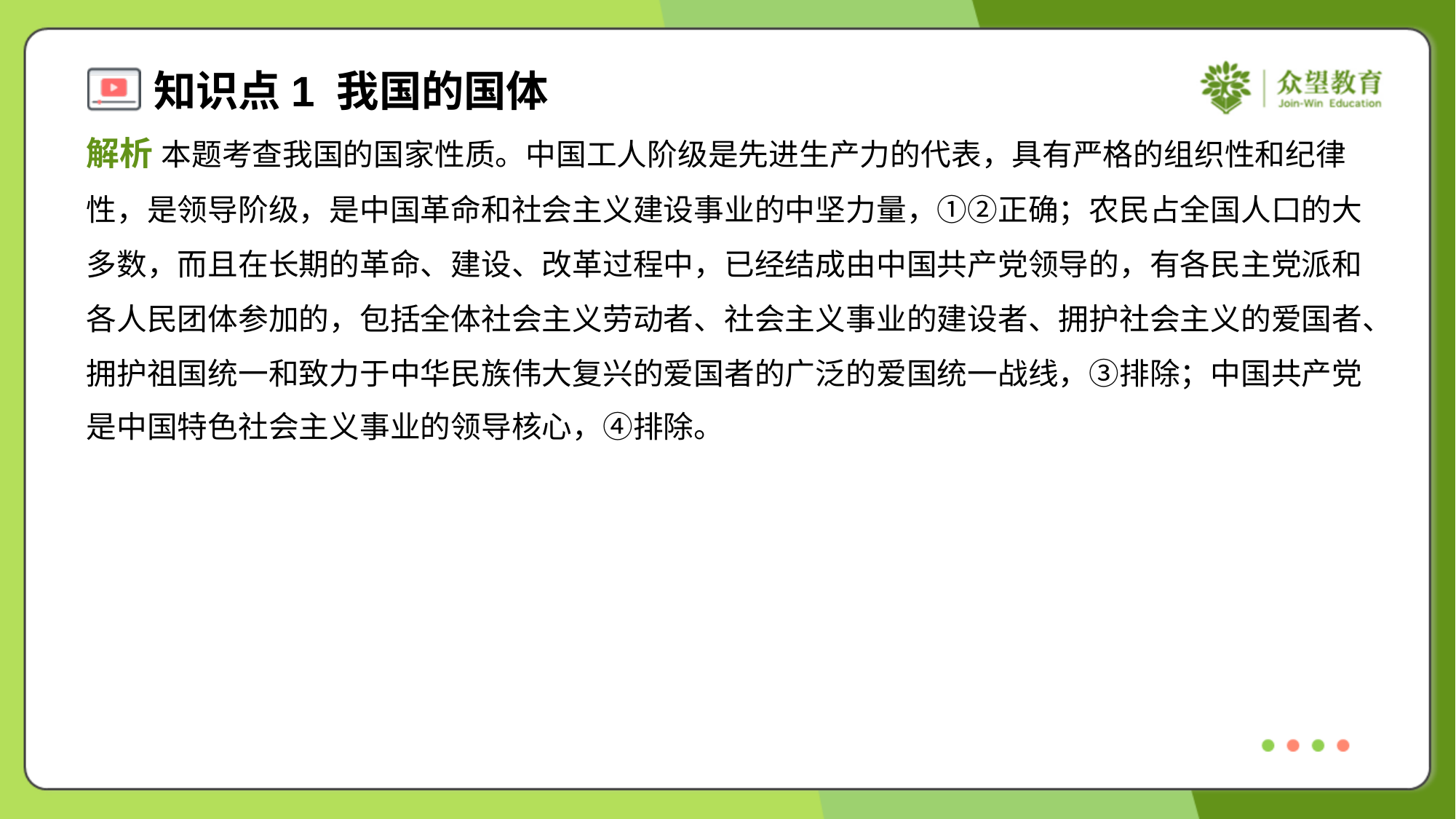

解析 本题考查我国的国家性质。中国工人阶级是先进生产力的代表，具有严格的组织性和纪律
性，是领导阶级，是中国革命和社会主义建设事业的中坚力量，①②正确；农民占全国人口的大
多数，而且在长期的革命、建设、改革过程中，已经结成由中国共产党领导的，有各民主党派和
各人民团体参加的，包括全体社会主义劳动者、社会主义事业的建设者、拥护社会主义的爱国者、
拥护祖国统一和致力于中华民族伟大复兴的爱国者的广泛的爱国统一战线，③排除；中国共产党
是中国特色社会主义事业的领导核心，④排除。